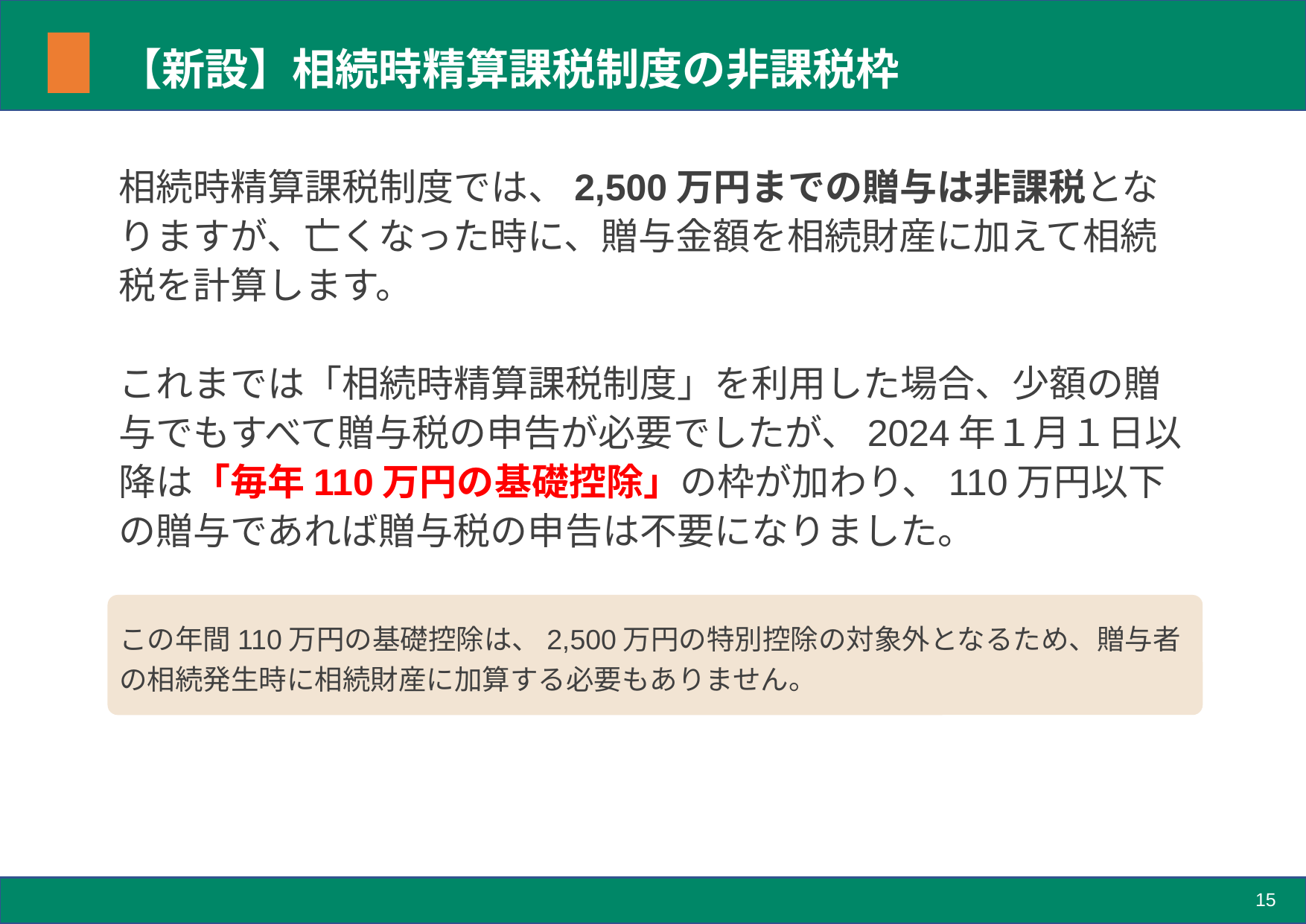

# 【新設】相続時精算課税制度の非課税枠
相続時精算課税制度では、2,500万円までの贈与は非課税となりますが、亡くなった時に、贈与金額を相続財産に加えて相続税を計算します。

これまでは「相続時精算課税制度」を利用した場合、少額の贈与でもすべて贈与税の申告が必要でしたが、2024年１月１日以降は「毎年110万円の基礎控除」の枠が加わり、110万円以下の贈与であれば贈与税の申告は不要になりました。

この年間110万円の基礎控除は、2,500万円の特別控除の対象外となるため、贈与者の相続発生時に相続財産に加算する必要もありません。